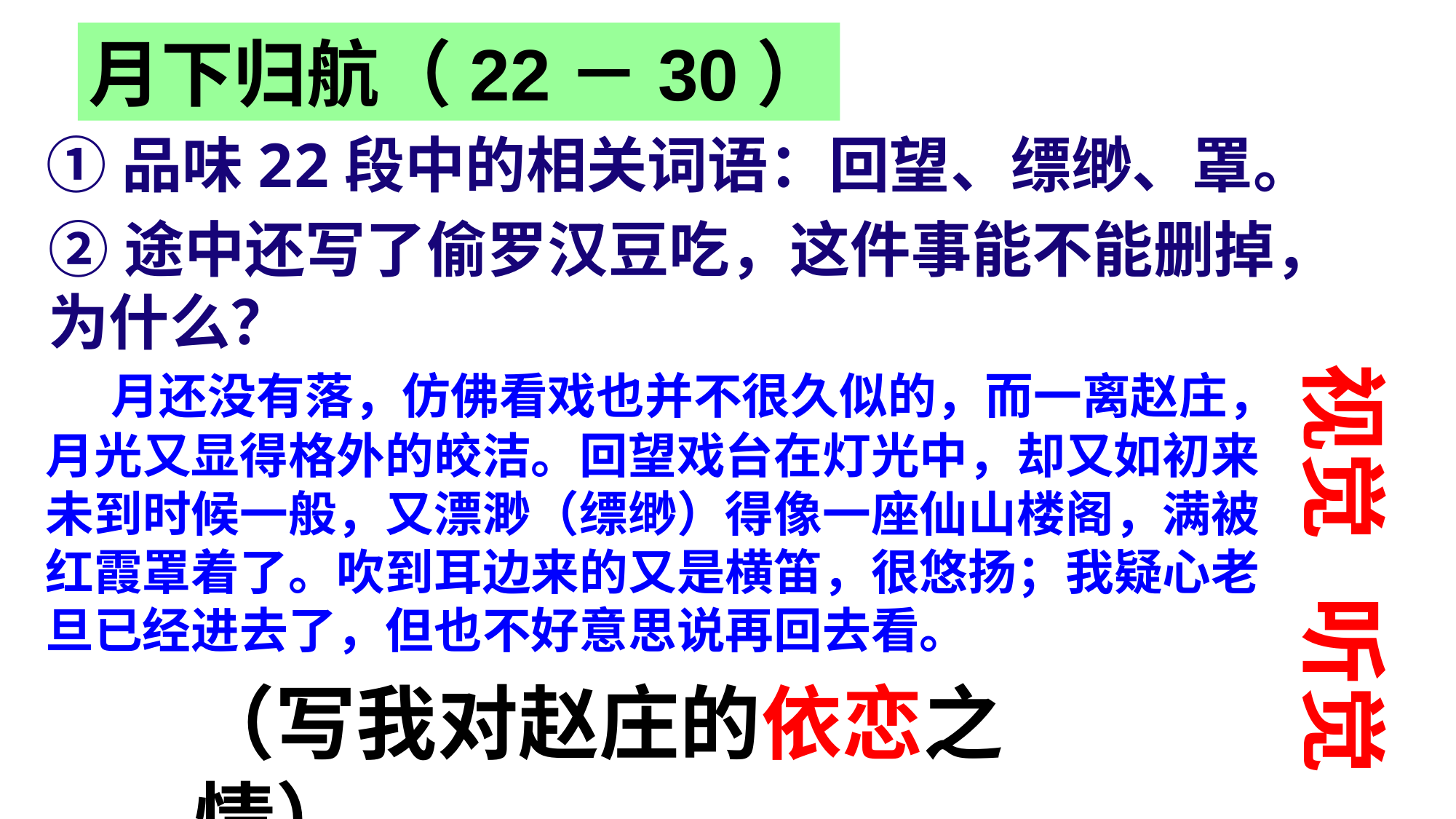

月下归航（22－30）
①品味22段中的相关词语：回望、缥缈、罩。
②途中还写了偷罗汉豆吃，这件事能不能删掉，
为什么？
    月还没有落，仿佛看戏也并不很久似的，而一离赵庄，月光又显得格外的皎洁。回望戏台在灯光中，却又如初来未到时候一般，又漂渺（缥缈）得像一座仙山楼阁，满被红霞罩着了。吹到耳边来的又是横笛，很悠扬；我疑心老旦已经进去了，但也不好意思说再回去看。
视觉
听觉
（写我对赵庄的依恋之情）